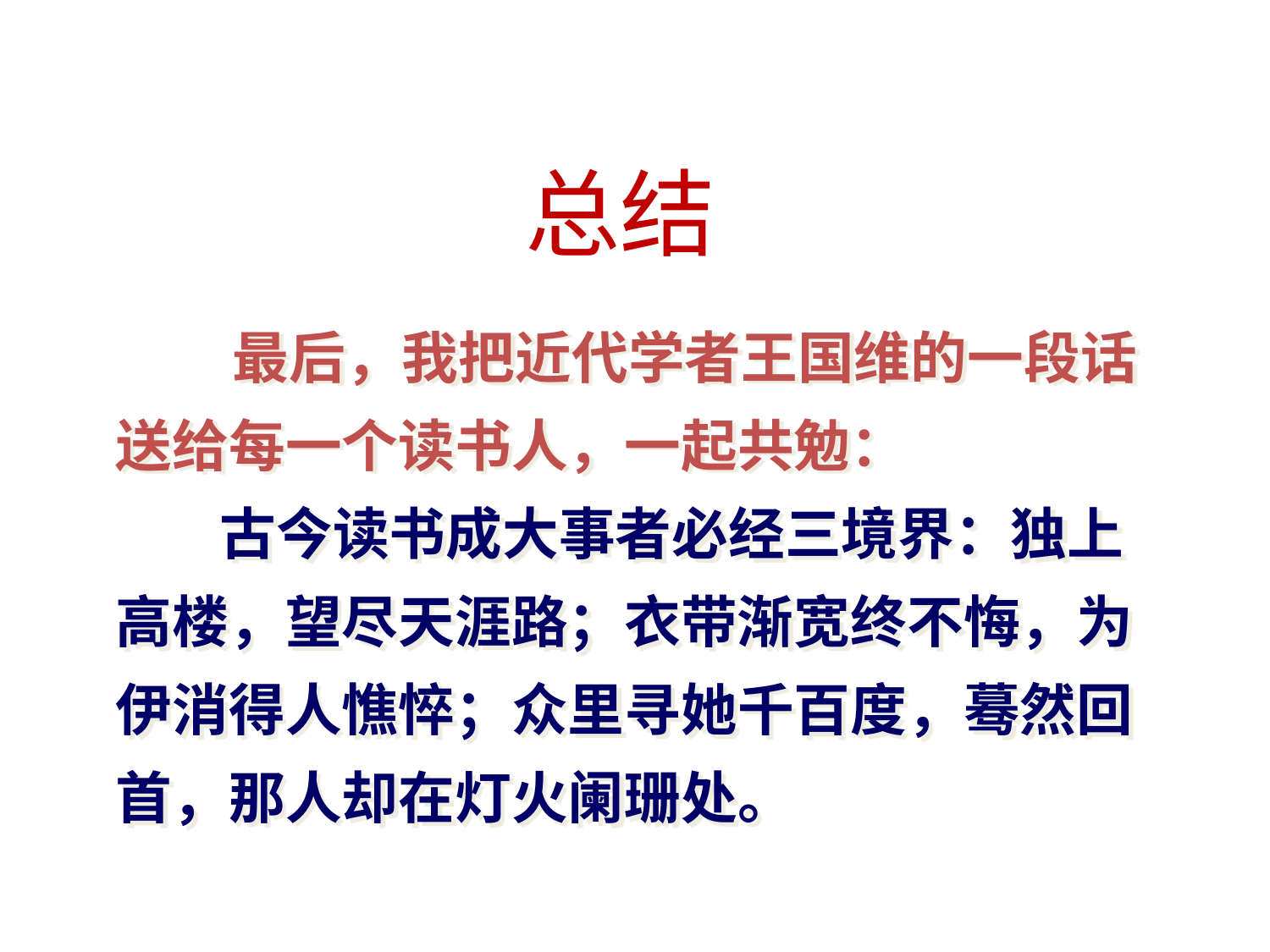

总结
        最后，我把近代学者王国维的一段话送给每一个读书人，一起共勉：
       古今读书成大事者必经三境界：独上高楼，望尽天涯路；衣带渐宽终不悔，为伊消得人憔悴；众里寻她千百度，蓦然回首，那人却在灯火阑珊处。